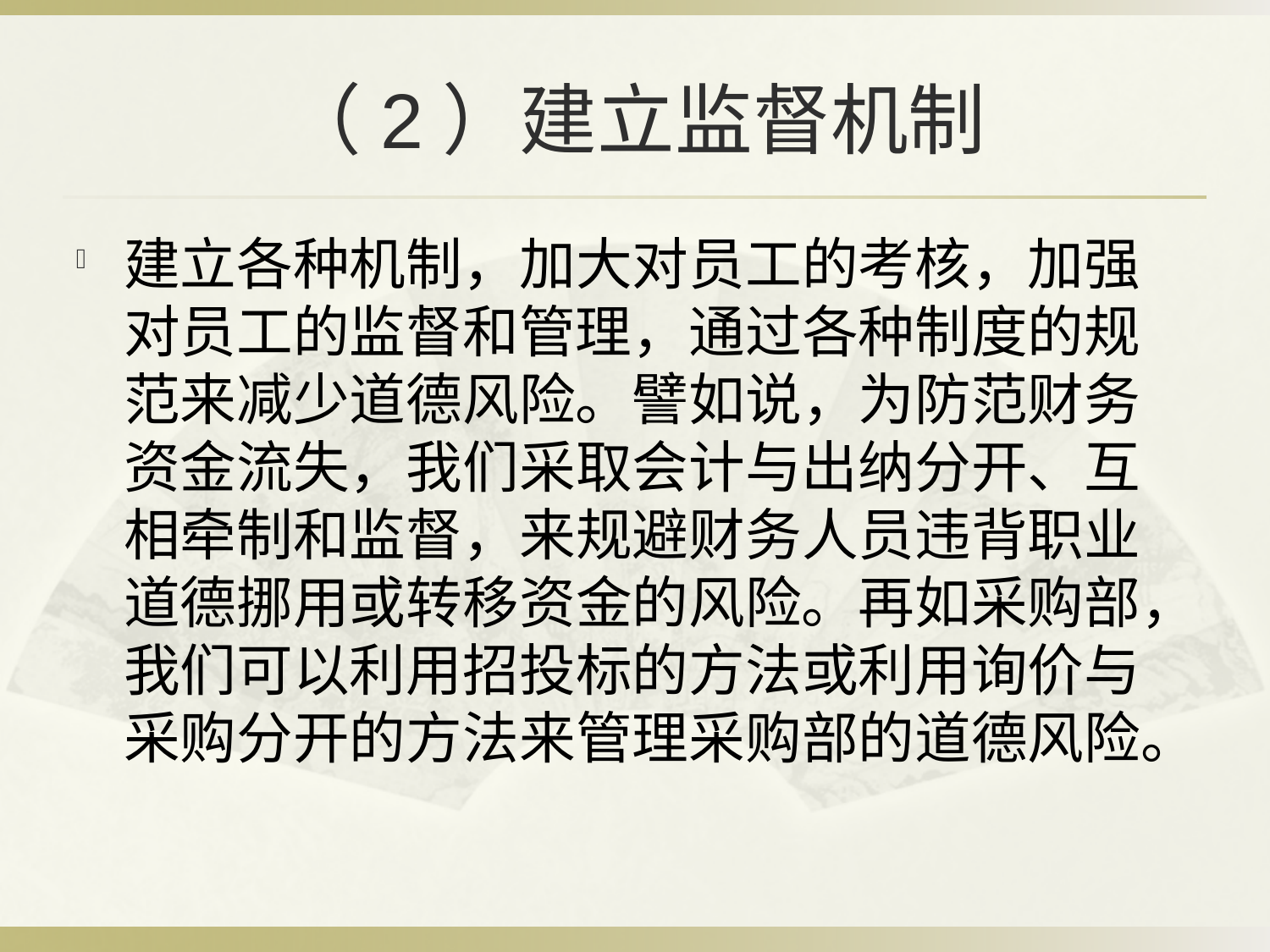

# （2）建立监督机制
建立各种机制，加大对员工的考核，加强对员工的监督和管理，通过各种制度的规范来减少道德风险。譬如说，为防范财务资金流失，我们采取会计与出纳分开、互相牵制和监督，来规避财务人员违背职业道德挪用或转移资金的风险。再如采购部，我们可以利用招投标的方法或利用询价与采购分开的方法来管理采购部的道德风险。